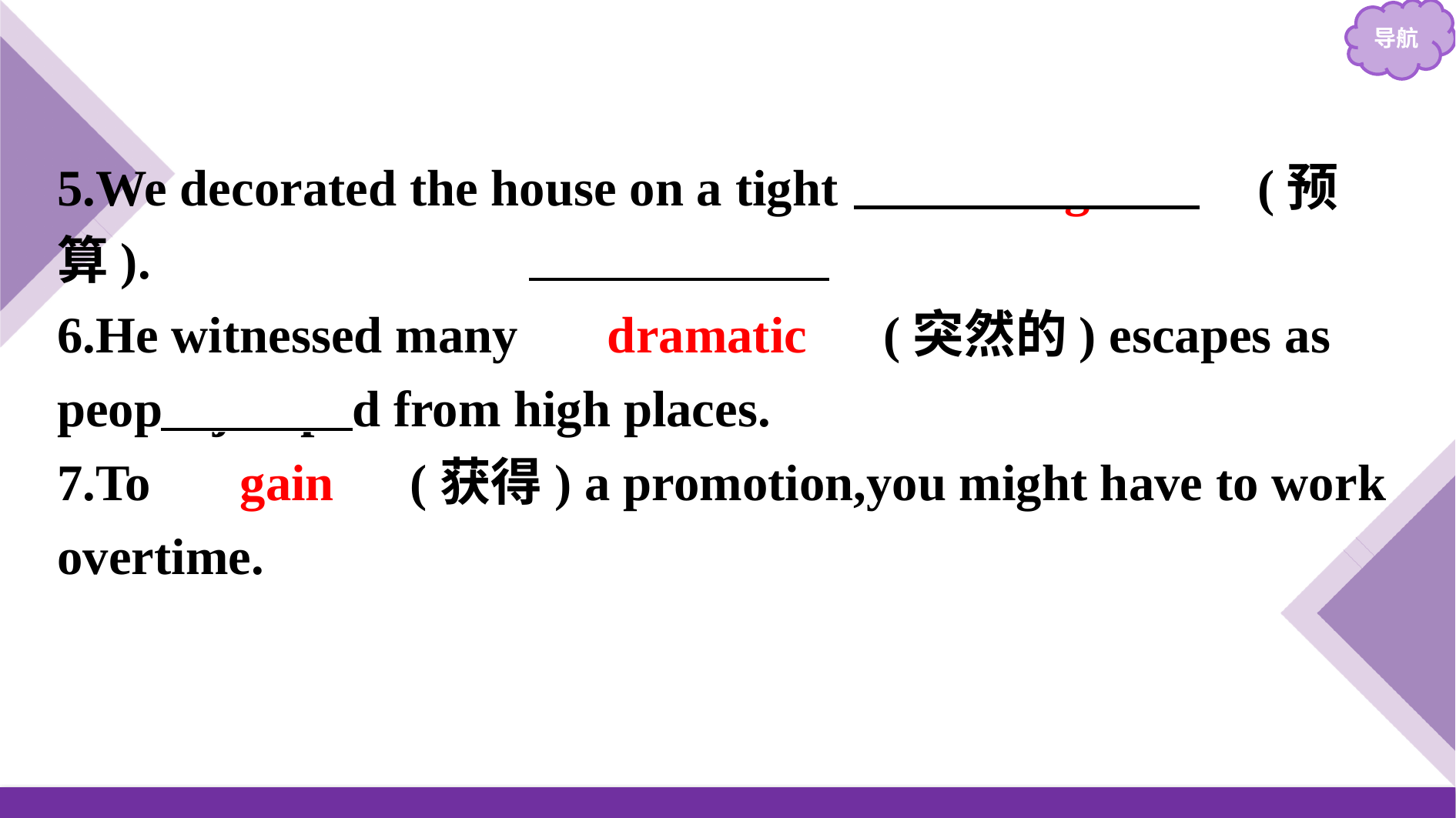

5.We decorated the house on a tight 　　budget　　(预算).
6.He witnessed many 　dramatic　(突然的) escapes as people jumped from high places.
7.To 　gain　(获得) a promotion,you might have to work overtime.